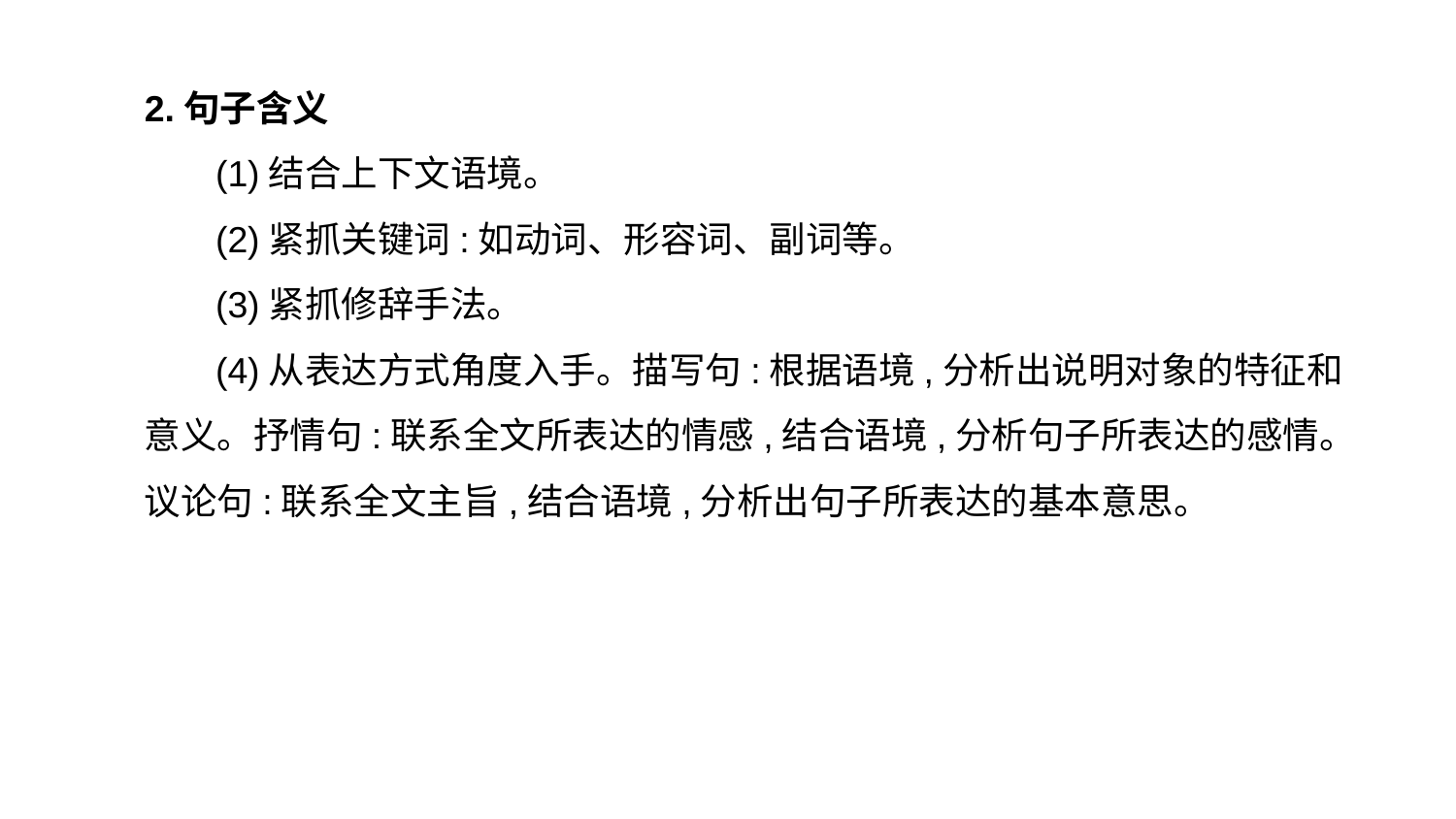

2.句子含义
(1)结合上下文语境。
(2)紧抓关键词:如动词、形容词、副词等。
(3)紧抓修辞手法。
(4)从表达方式角度入手。描写句:根据语境,分析出说明对象的特征和意义。抒情句:联系全文所表达的情感,结合语境,分析句子所表达的感情。议论句:联系全文主旨,结合语境,分析出句子所表达的基本意思。